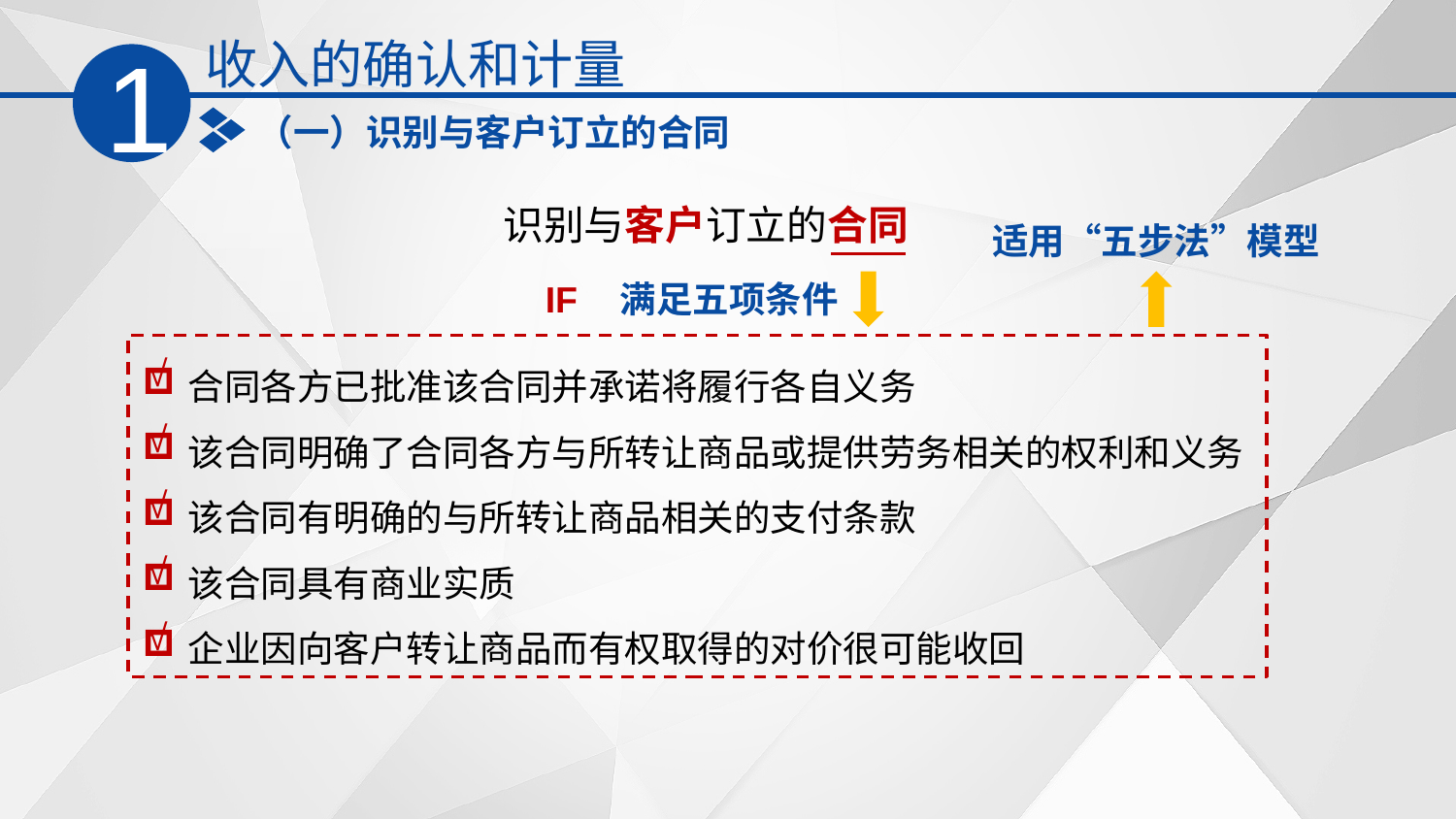

收入的确认和计量
1

（一）识别与客户订立的合同

识别与客户订立的合同
适用“五步法”模型
IF
满足五项条件

合同各方已批准该合同并承诺将履行各自义务
该合同明确了合同各方与所转让商品或提供劳务相关的权利和义务
该合同有明确的与所转让商品相关的支付条款
该合同具有商业实质
企业因向客户转让商品而有权取得的对价很可能收回
√
√
√
√
√